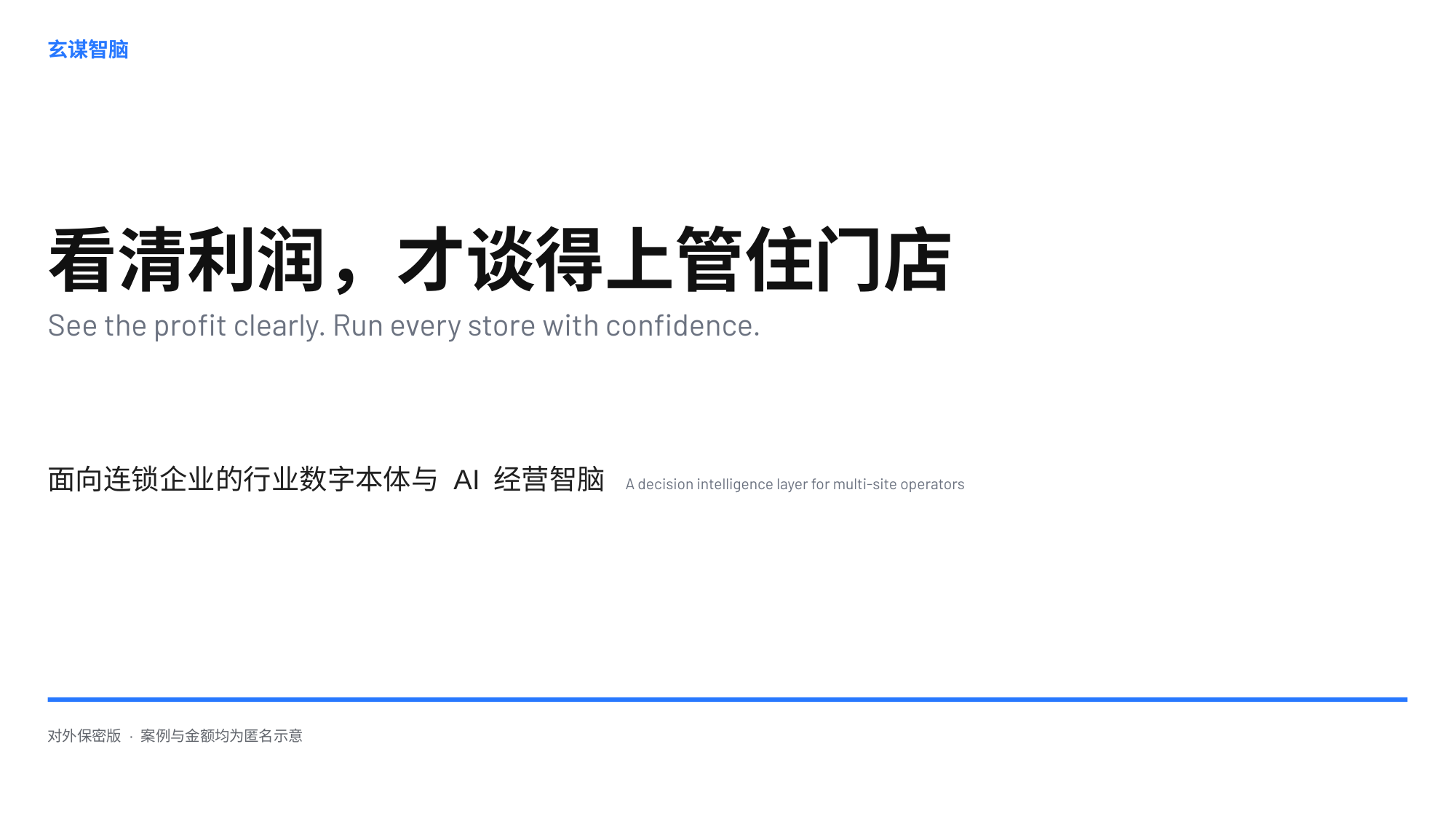

玄谋智脑
看清利润，才谈得上管住门店
See the profit clearly. Run every store with confidence.
面向连锁企业的行业数字本体与 AI 经营智脑  A decision intelligence layer for multi-site operators

对外保密版 · 案例与金额均为匿名示意